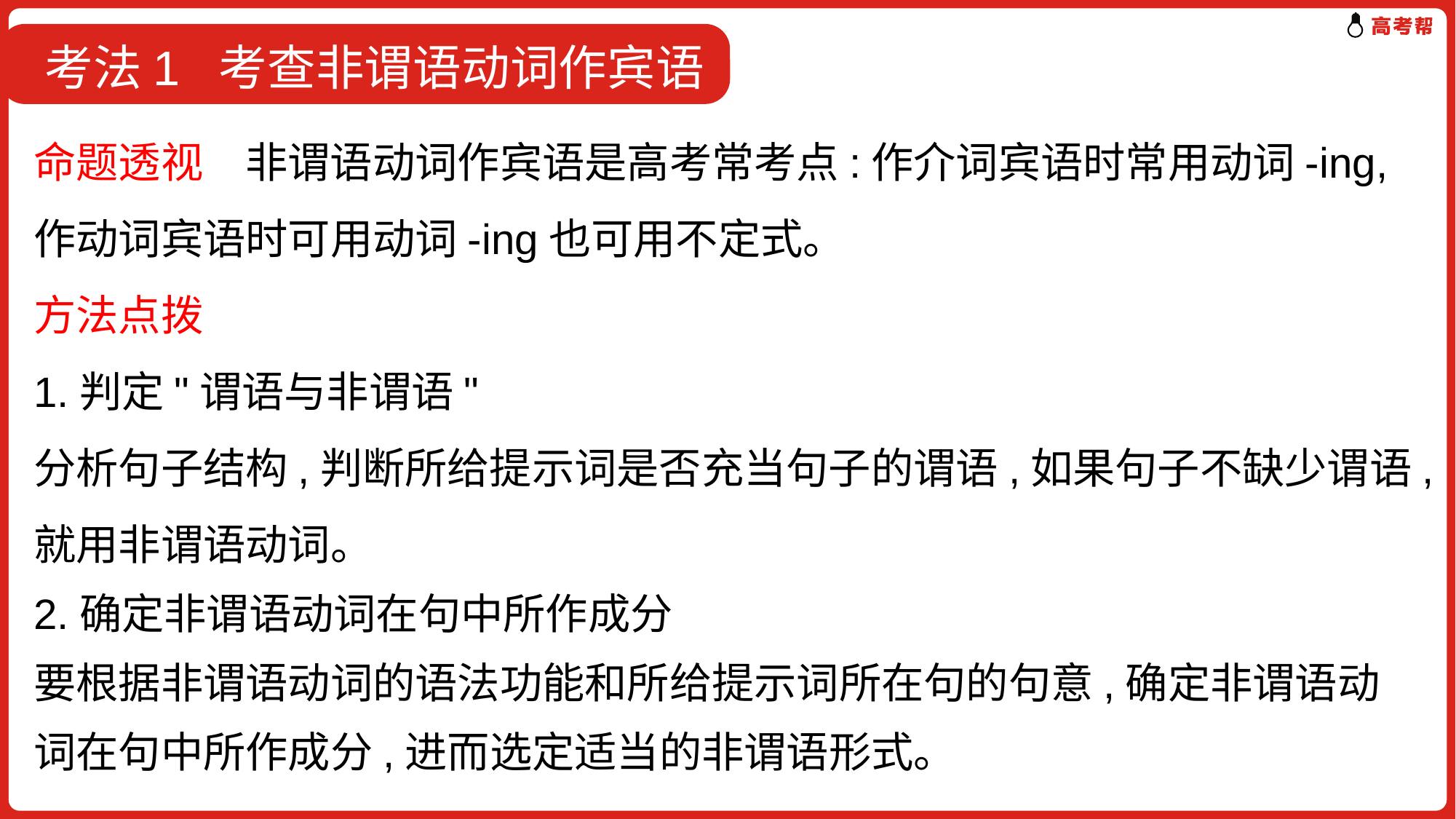

考法1  考查非谓语动词作宾语
命题透视　非谓语动词作宾语是高考常考点:作介词宾语时常用动词-ing,作动词宾语时可用动词-ing也可用不定式。
方法点拨
1.判定"谓语与非谓语"
分析句子结构,判断所给提示词是否充当句子的谓语,如果句子不缺少谓语,就用非谓语动词。
2.确定非谓语动词在句中所作成分
要根据非谓语动词的语法功能和所给提示词所在句的句意,确定非谓语动词在句中所作成分,进而选定适当的非谓语形式。